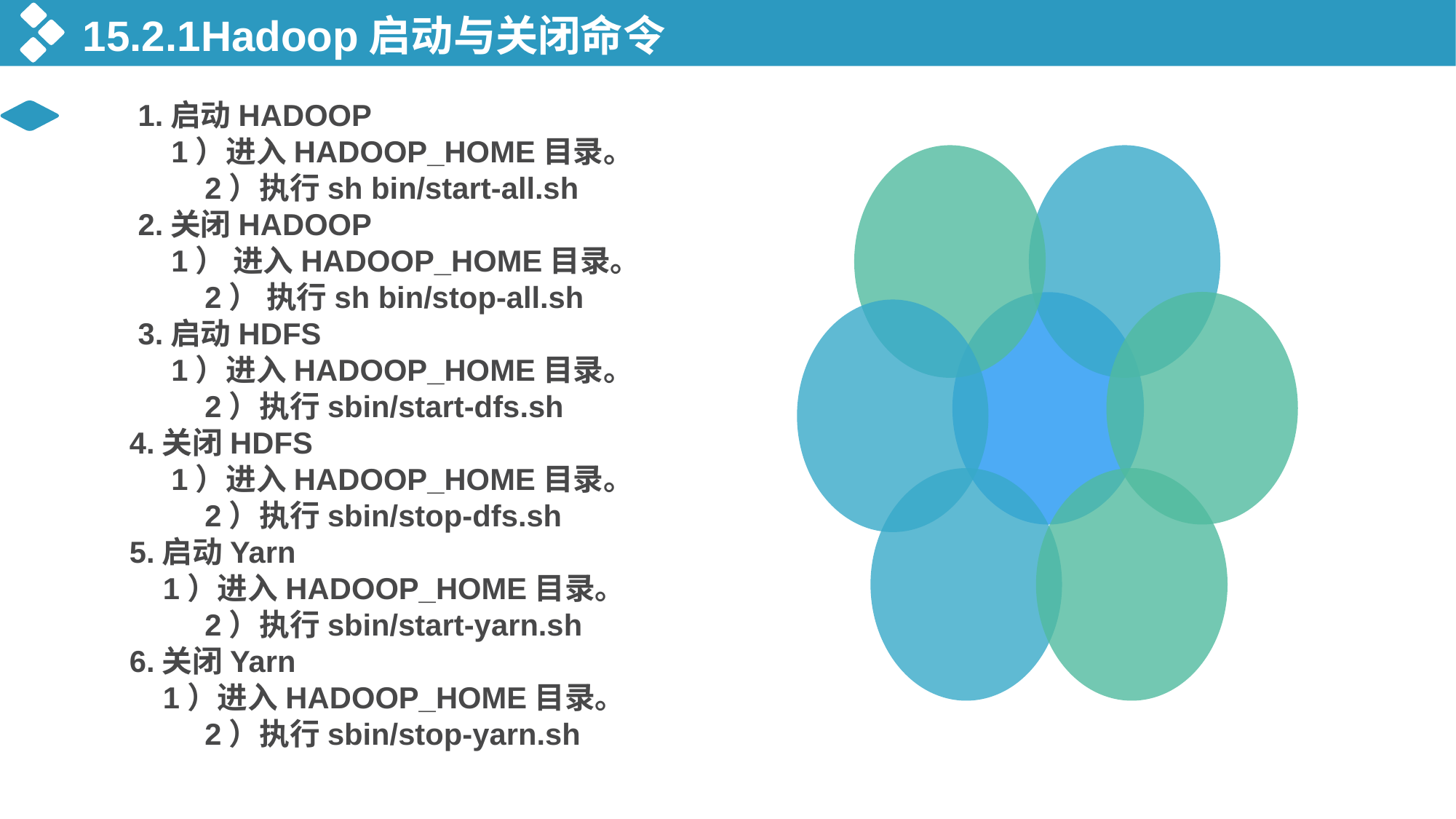

15.2.1Hadoop启动与关闭命令
       1.启动HADOOP
           1）进入HADOOP_HOME目录。
               2）执行sh bin/start-all.sh
       2.关闭HADOOP
           1） 进入HADOOP_HOME目录。
               2） 执行sh bin/stop-all.sh
       3.启动HDFS
           1）进入HADOOP_HOME目录。
               2）执行sbin/start-dfs.sh
      4.关闭HDFS
           1）进入HADOOP_HOME目录。
               2）执行sbin/stop-dfs.sh
      5.启动Yarn
          1）进入HADOOP_HOME目录。
               2）执行sbin/start-yarn.sh
      6.关闭Yarn
          1）进入HADOOP_HOME目录。
               2）执行sbin/stop-yarn.sh